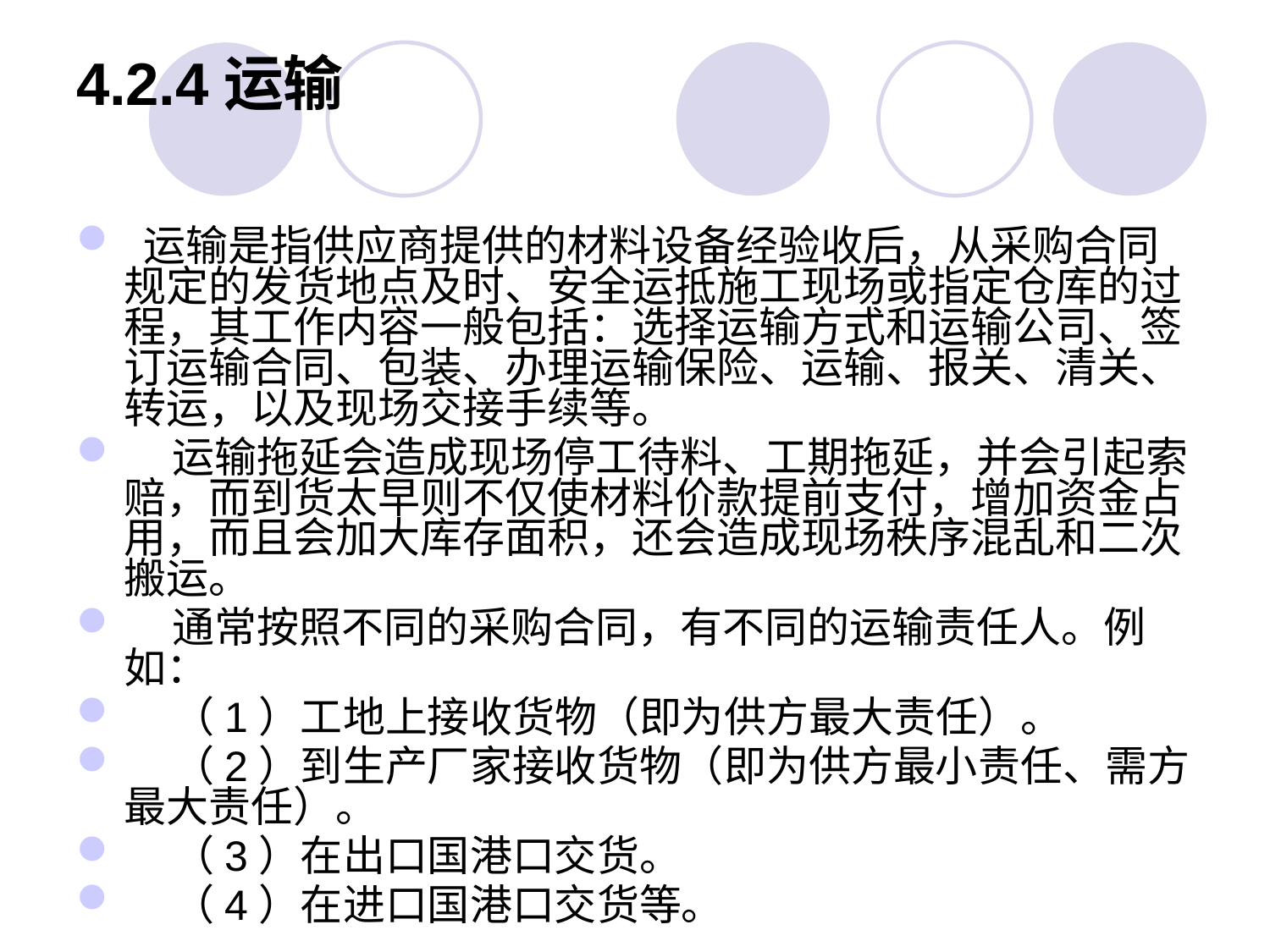

# 4.2.4运输
 运输是指供应商提供的材料设备经验收后，从采购合同规定的发货地点及时、安全运抵施工现场或指定仓库的过程，其工作内容一般包括：选择运输方式和运输公司、签订运输合同、包装、办理运输保险、运输、报关、清关、转运，以及现场交接手续等。
    运输拖延会造成现场停工待料、工期拖延，并会引起索赔，而到货太早则不仅使材料价款提前支付，增加资金占用，而且会加大库存面积，还会造成现场秩序混乱和二次搬运。
    通常按照不同的采购合同，有不同的运输责任人。例如：
    （1）工地上接收货物（即为供方最大责任）。
    （2）到生产厂家接收货物（即为供方最小责任、需方最大责任）。
    （3）在出口国港口交货。
    （4）在进口国港口交货等。